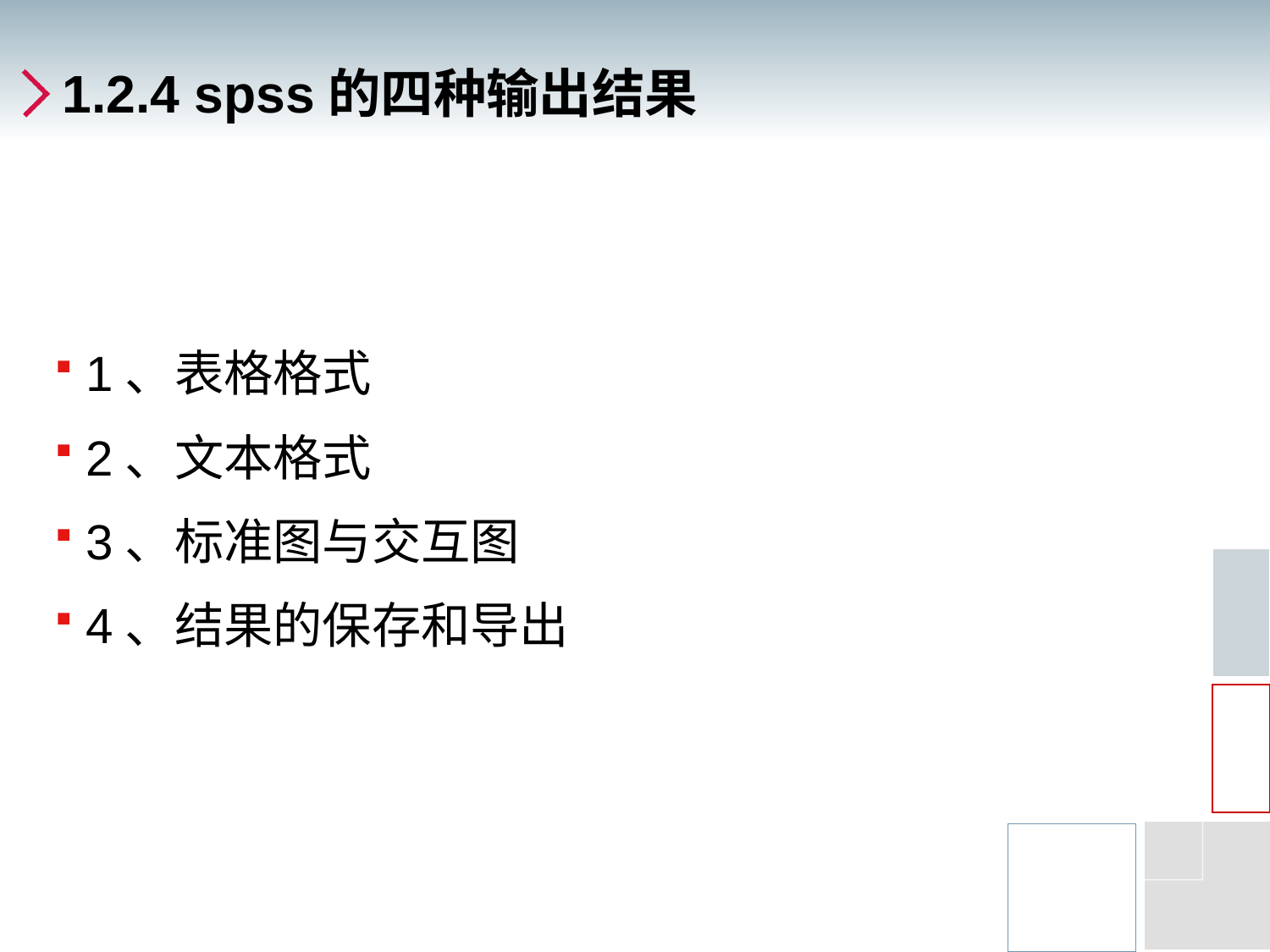

# 1.2.4 spss的四种输出结果
1、表格格式
2、文本格式
3、标准图与交互图
4、结果的保存和导出